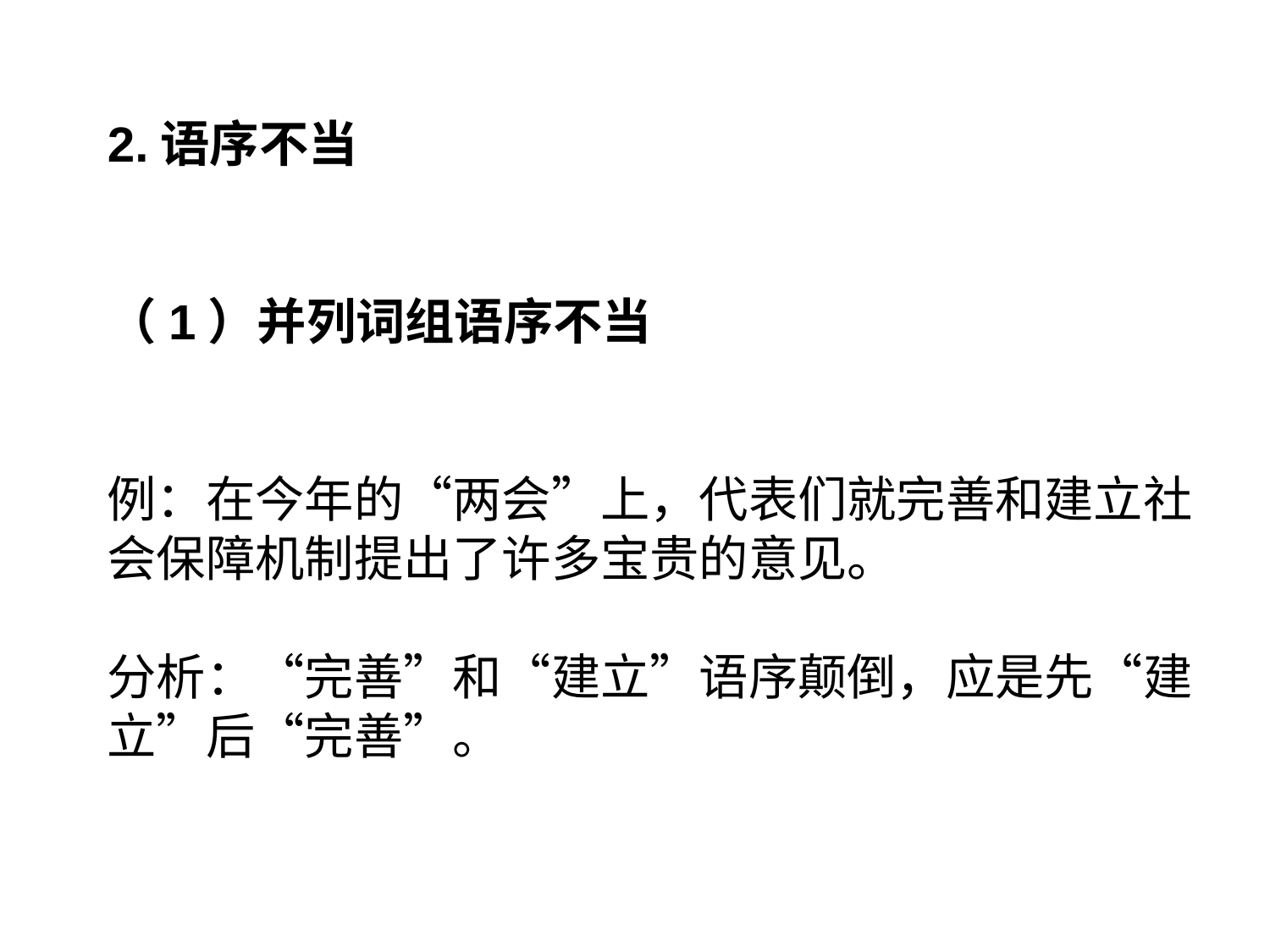

2.语序不当

（1）并列词组语序不当

例：在今年的“两会”上，代表们就完善和建立社会保障机制提出了许多宝贵的意见。

分析：“完善”和“建立”语序颠倒，应是先“建立”后“完善”。